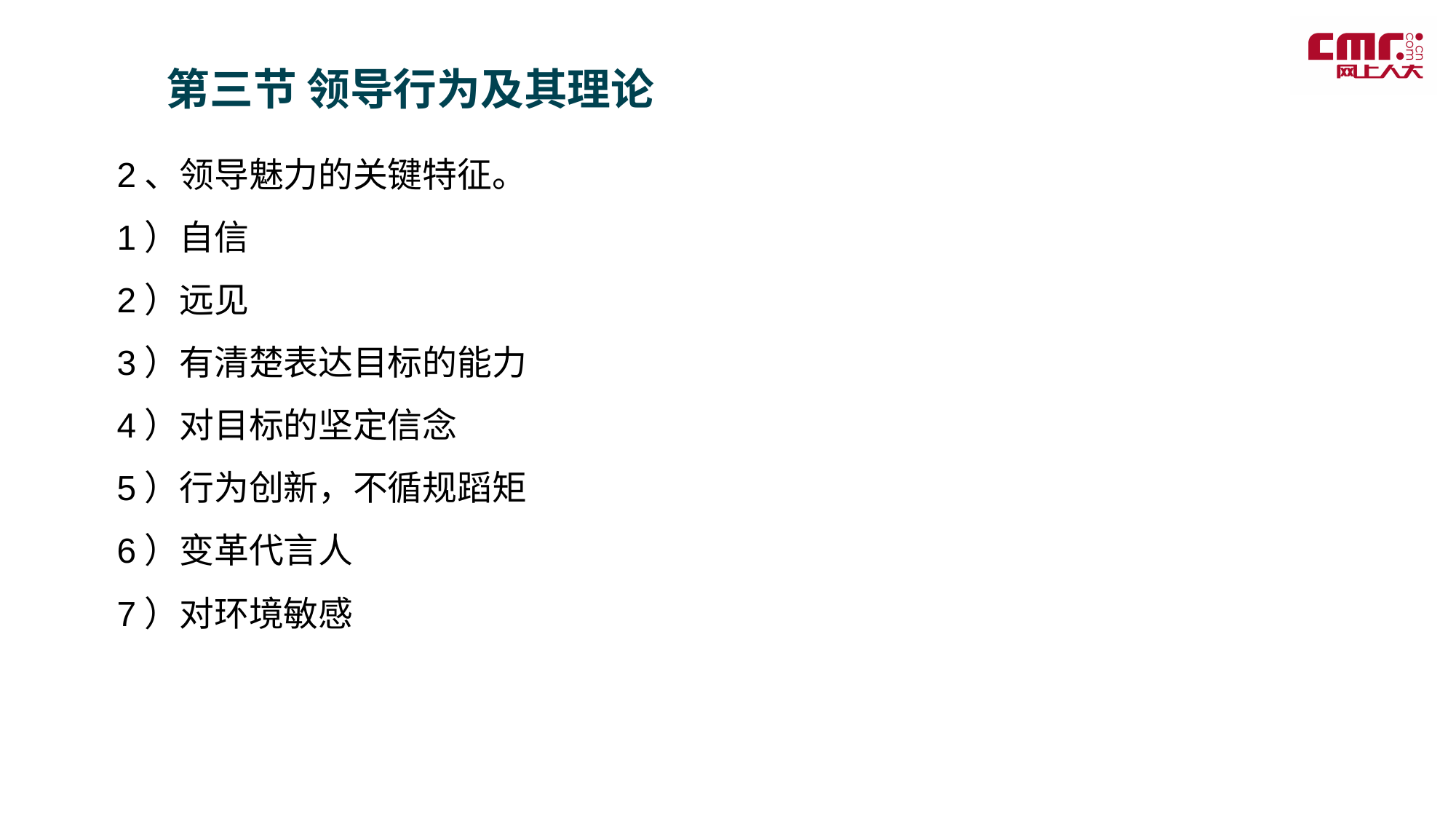

第三节 领导行为及其理论
2、领导魅力的关键特征。
1）自信
2）远见
3）有清楚表达目标的能力
4）对目标的坚定信念
5）行为创新，不循规蹈矩
6）变革代言人
7）对环境敏感